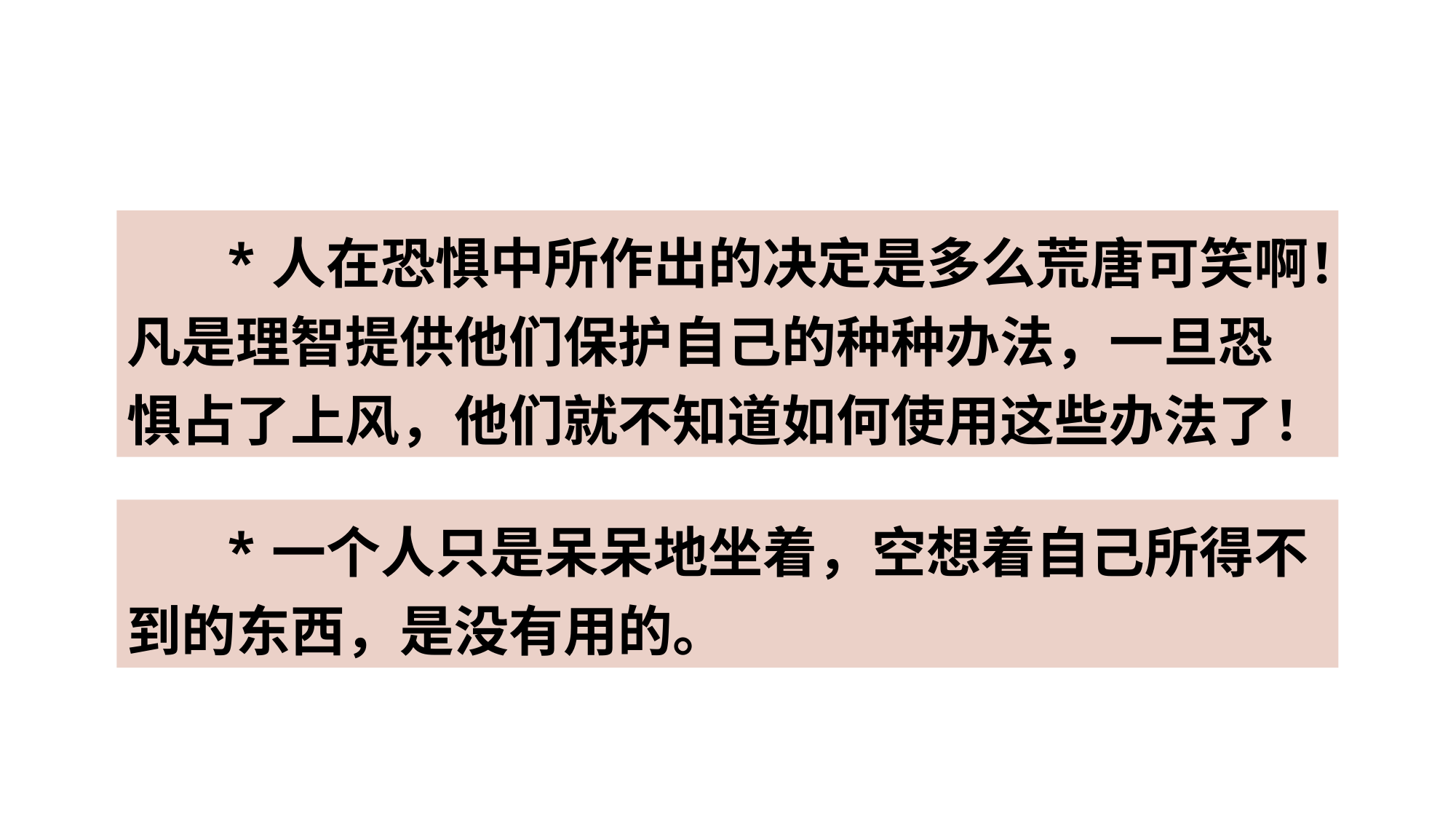

*人在恐惧中所作出的决定是多么荒唐可笑啊！凡是理智提供他们保护自己的种种办法，一旦恐惧占了上风，他们就不知道如何使用这些办法了！
   *一个人只是呆呆地坐着，空想着自己所得不到的东西，是没有用的。